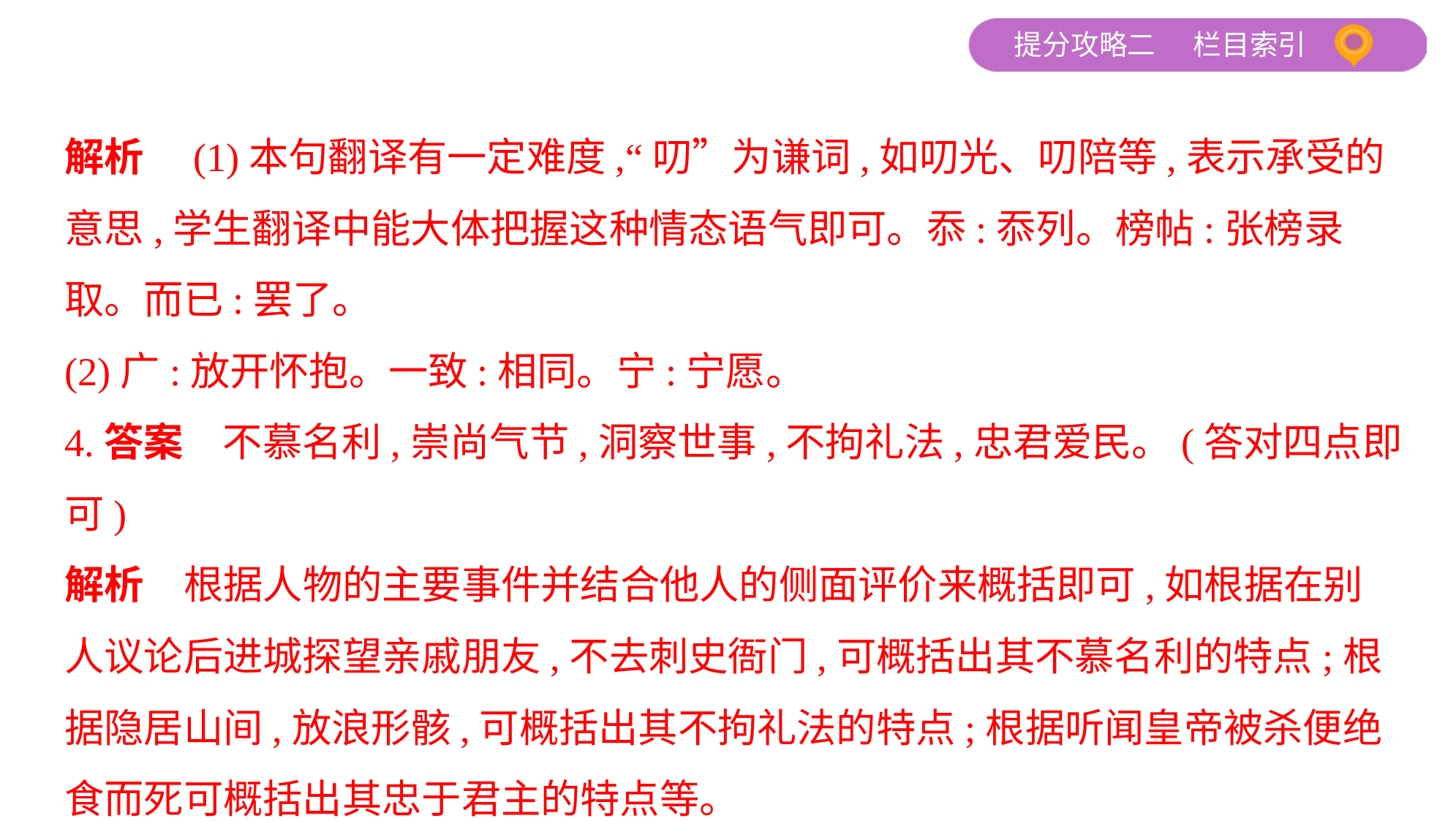

解析　(1)本句翻译有一定难度,“叨”为谦词,如叨光、叨陪等,表示承受的
意思,学生翻译中能大体把握这种情态语气即可。忝:忝列。榜帖:张榜录
取。而已:罢了。
(2)广:放开怀抱。一致:相同。宁:宁愿。
4.答案　不慕名利,崇尚气节,洞察世事,不拘礼法,忠君爱民。(答对四点即可)
解析　根据人物的主要事件并结合他人的侧面评价来概括即可,如根据在别
人议论后进城探望亲戚朋友,不去刺史衙门,可概括出其不慕名利的特点;根
据隐居山间,放浪形骸,可概括出其不拘礼法的特点;根据听闻皇帝被杀便绝
食而死可概括出其忠于君主的特点等。